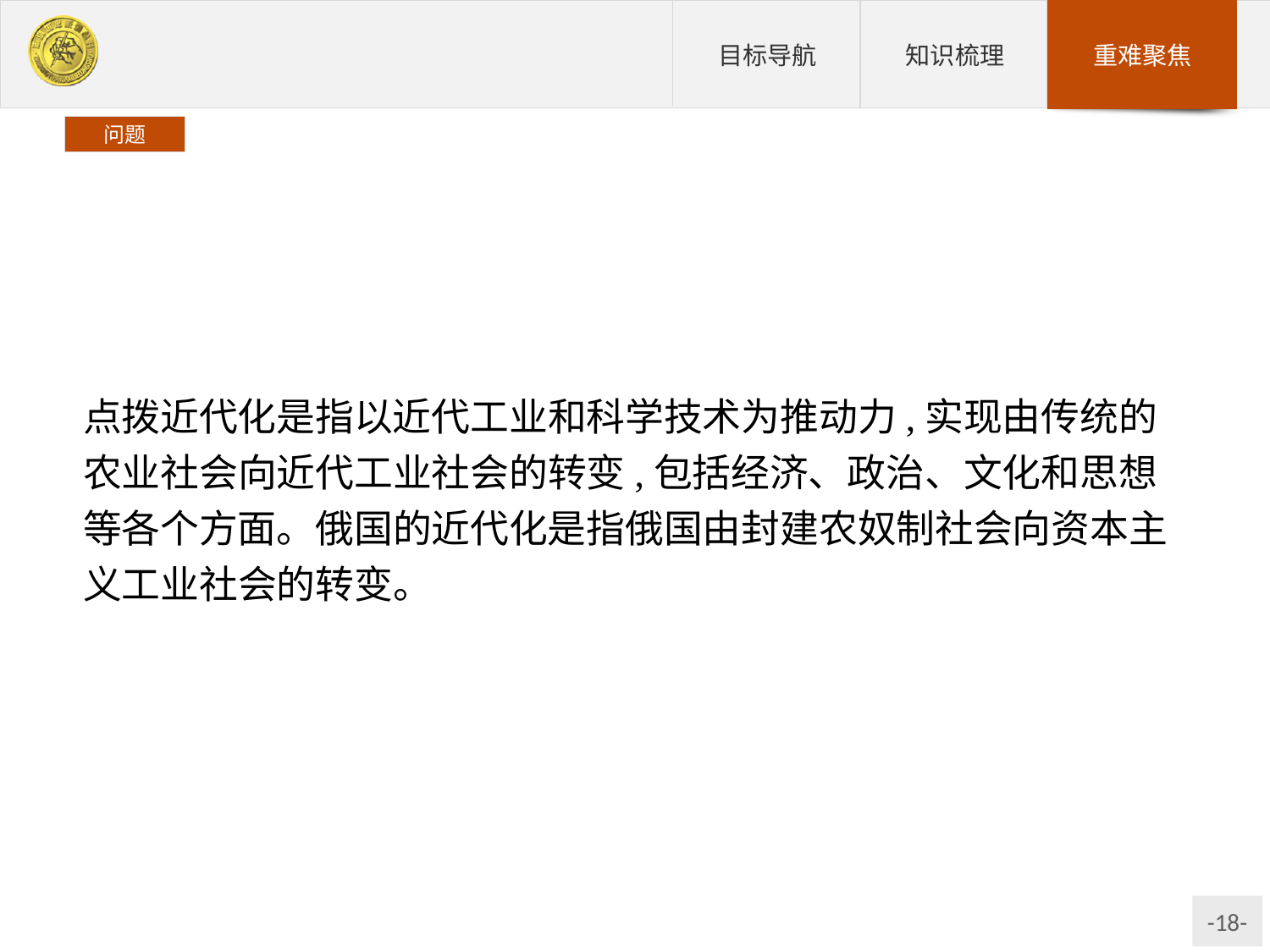

问题
点拨近代化是指以近代工业和科学技术为推动力,实现由传统的农业社会向近代工业社会的转变,包括经济、政治、文化和思想等各个方面。俄国的近代化是指俄国由封建农奴制社会向资本主义工业社会的转变。